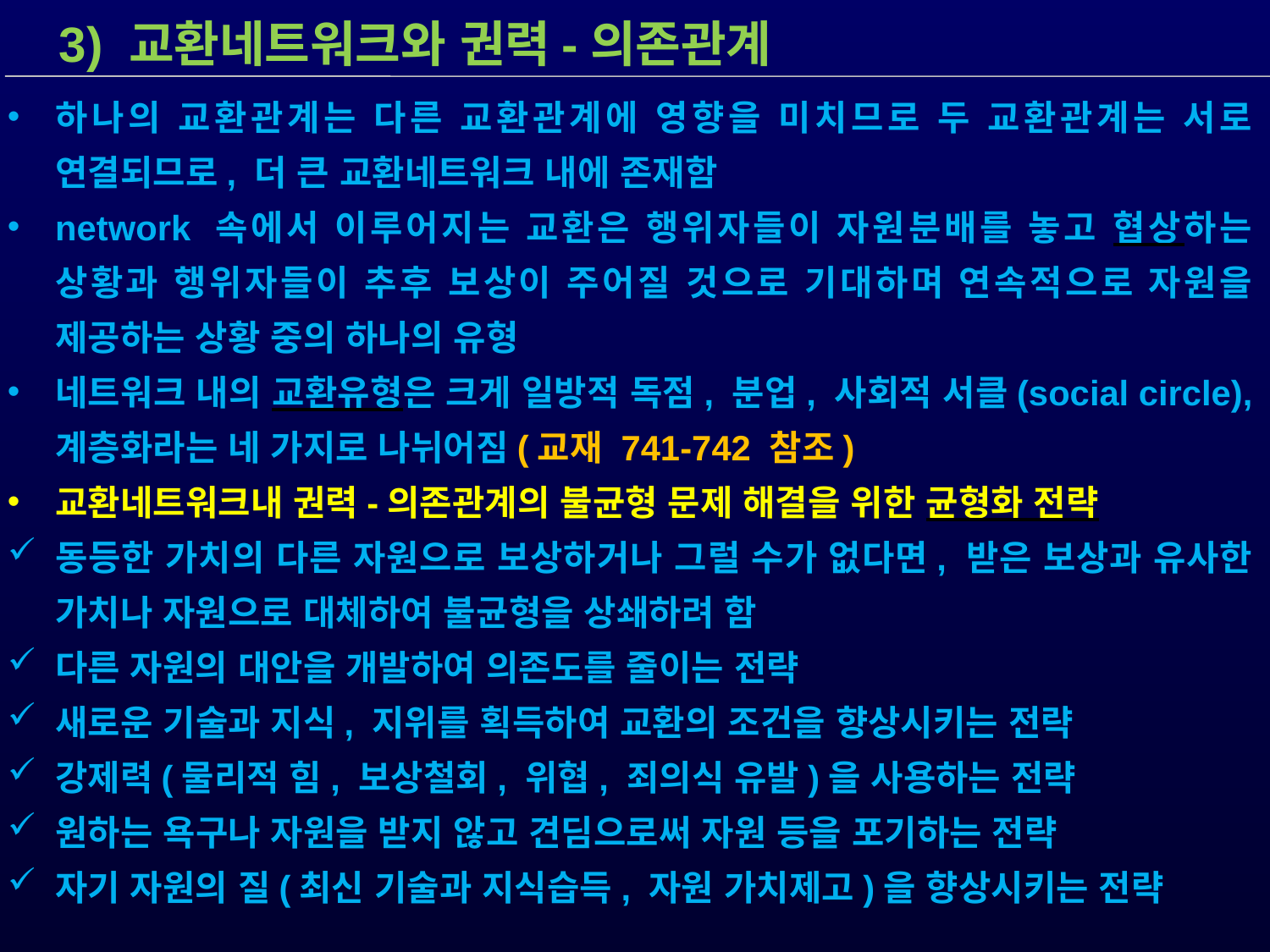

3) 교환네트워크와 권력-의존관계
하나의 교환관계는 다른 교환관계에 영향을 미치므로 두 교환관계는 서로 연결되므로, 더 큰 교환네트워크 내에 존재함
network 속에서 이루어지는 교환은 행위자들이 자원분배를 놓고 협상하는 상황과 행위자들이 추후 보상이 주어질 것으로 기대하며 연속적으로 자원을 제공하는 상황 중의 하나의 유형
네트워크 내의 교환유형은 크게 일방적 독점, 분업, 사회적 서클(social circle), 계층화라는 네 가지로 나뉘어짐(교재 741-742 참조)
교환네트워크내 권력-의존관계의 불균형 문제 해결을 위한 균형화 전략
동등한 가치의 다른 자원으로 보상하거나 그럴 수가 없다면, 받은 보상과 유사한 가치나 자원으로 대체하여 불균형을 상쇄하려 함
다른 자원의 대안을 개발하여 의존도를 줄이는 전략
새로운 기술과 지식, 지위를 획득하여 교환의 조건을 향상시키는 전략
강제력(물리적 힘, 보상철회, 위협, 죄의식 유발)을 사용하는 전략
원하는 욕구나 자원을 받지 않고 견딤으로써 자원 등을 포기하는 전략
자기 자원의 질(최신 기술과 지식습득, 자원 가치제고)을 향상시키는 전략